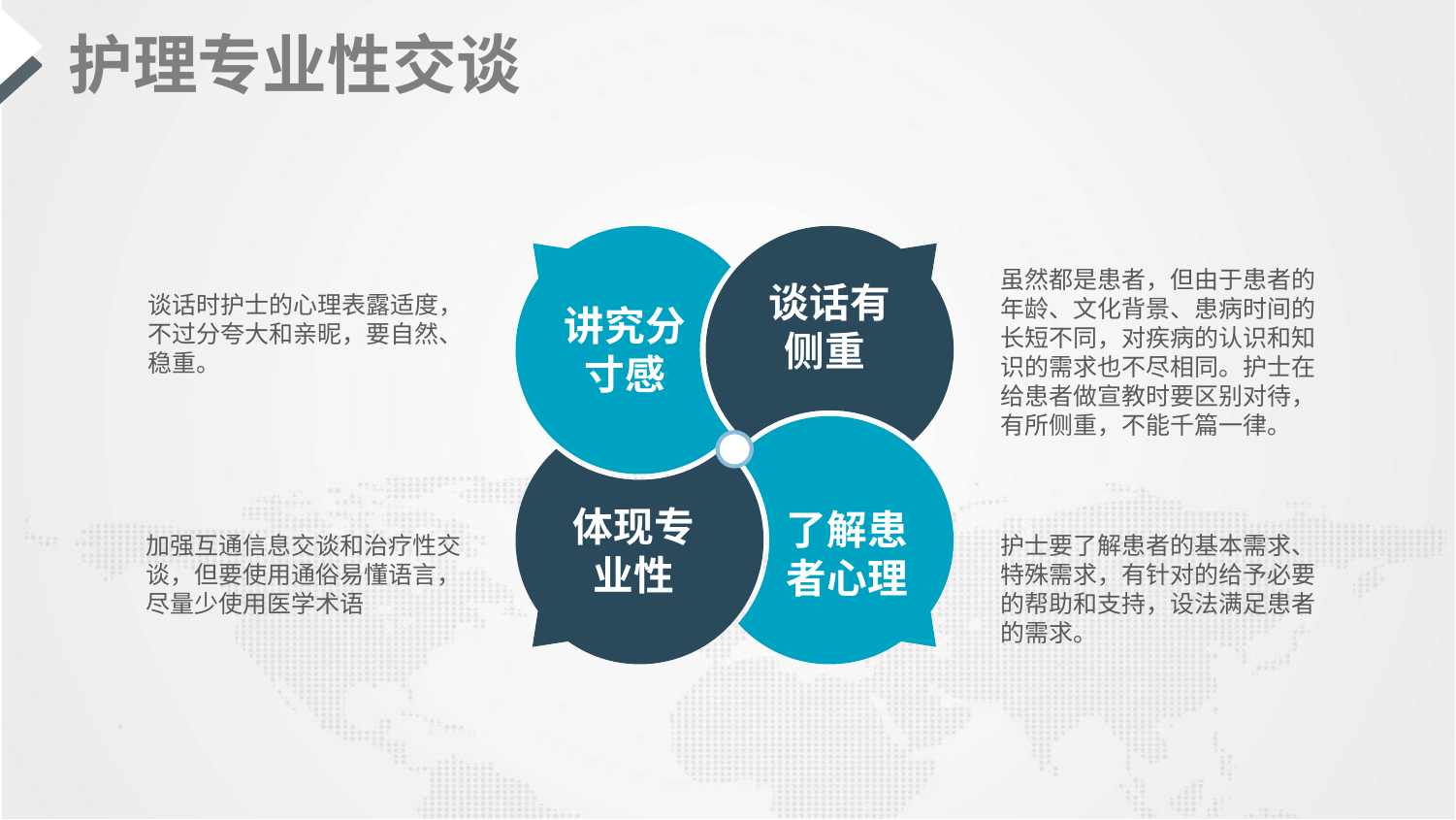

护理专业性交谈

谈话有侧重
讲究分寸感

体现专业性
了解患者心理

谈话时护士的心理表露适度，不过分夸大和亲昵，要自然、稳重。
虽然都是患者，但由于患者的年龄、文化背景、患病时间的长短不同，对疾病的认识和知识的需求也不尽相同。护士在给患者做宣教时要区别对待，有所侧重，不能千篇一律。

加强互通信息交谈和治疗性交谈，但要使用通俗易懂语言，尽量少使用医学术语

护士要了解患者的基本需求、特殊需求，有针对的给予必要的帮助和支持，设法满足患者的需求。